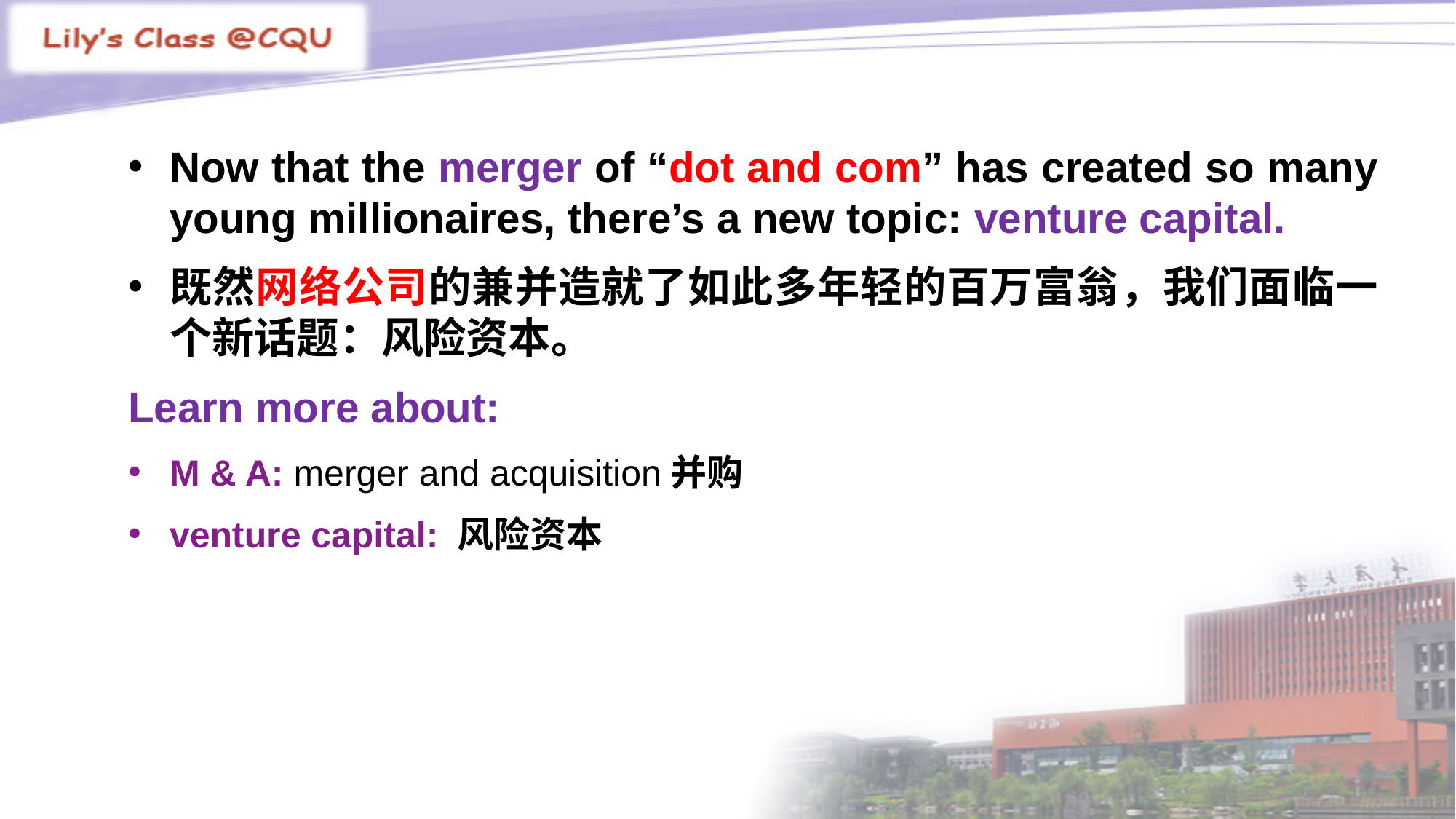

Now that the merger of “dot and com” has created so many young millionaires, there’s a new topic: venture capital.
既然网络公司的兼并造就了如此多年轻的百万富翁，我们面临一个新话题：风险资本。
Learn more about:
M & A: merger and acquisition并购
venture capital: 风险资本